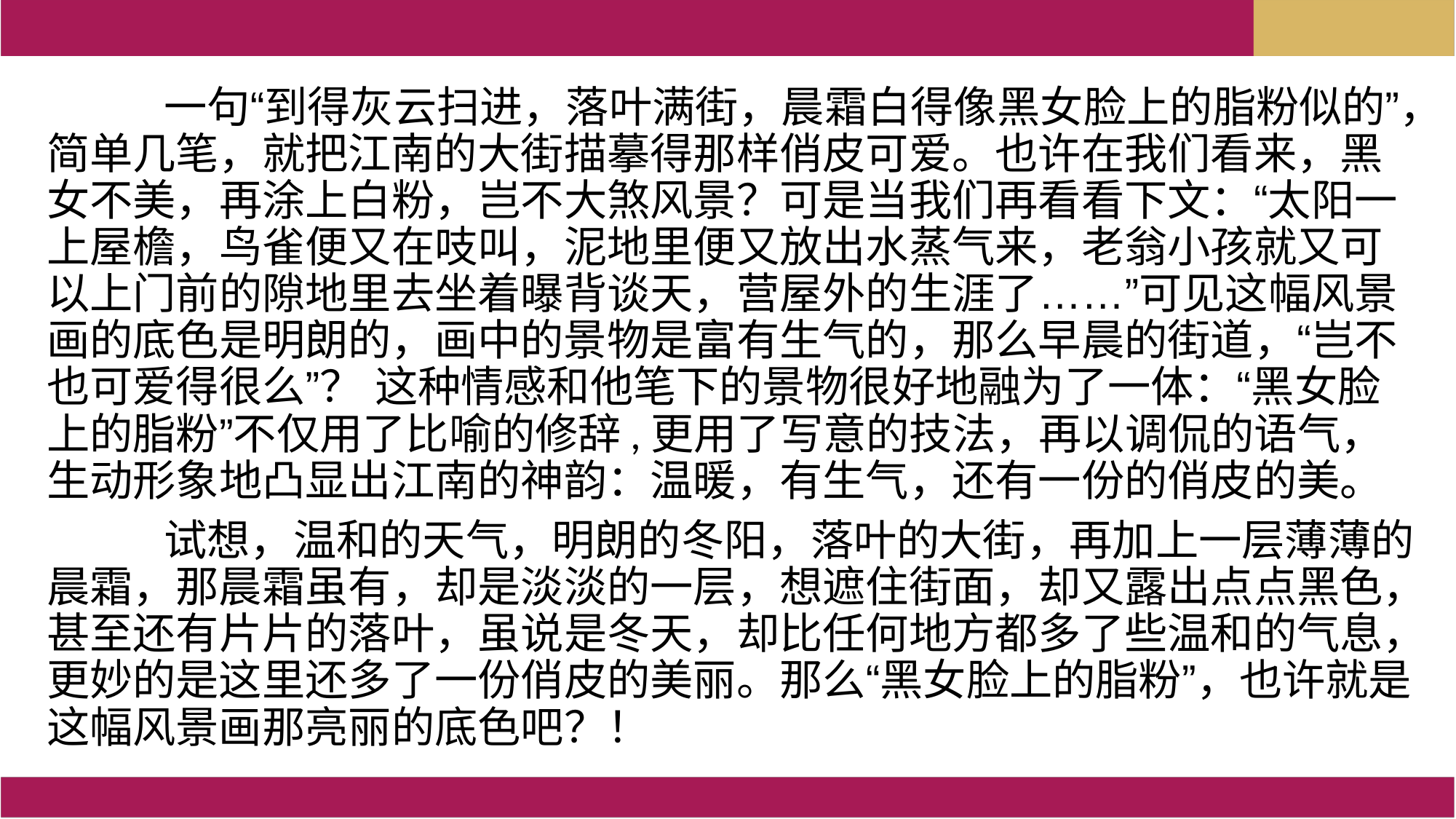

一句“到得灰云扫进，落叶满街，晨霜白得像黑女脸上的脂粉似的”，简单几笔，就把江南的大街描摹得那样俏皮可爱。也许在我们看来，黑女不美，再涂上白粉，岂不大煞风景？可是当我们再看看下文：“太阳一上屋檐，鸟雀便又在吱叫，泥地里便又放出水蒸气来，老翁小孩就又可以上门前的隙地里去坐着曝背谈天，营屋外的生涯了……”可见这幅风景画的底色是明朗的，画中的景物是富有生气的，那么早晨的街道，“岂不也可爱得很么”？ 这种情感和他笔下的景物很好地融为了一体：“黑女脸上的脂粉”不仅用了比喻的修辞,更用了写意的技法，再以调侃的语气，生动形象地凸显出江南的神韵：温暖，有生气，还有一份的俏皮的美。
         试想，温和的天气，明朗的冬阳，落叶的大街，再加上一层薄薄的晨霜，那晨霜虽有，却是淡淡的一层，想遮住街面，却又露出点点黑色，甚至还有片片的落叶，虽说是冬天，却比任何地方都多了些温和的气息，更妙的是这里还多了一份俏皮的美丽。那么“黑女脸上的脂粉”，也许就是这幅风景画那亮丽的底色吧？！